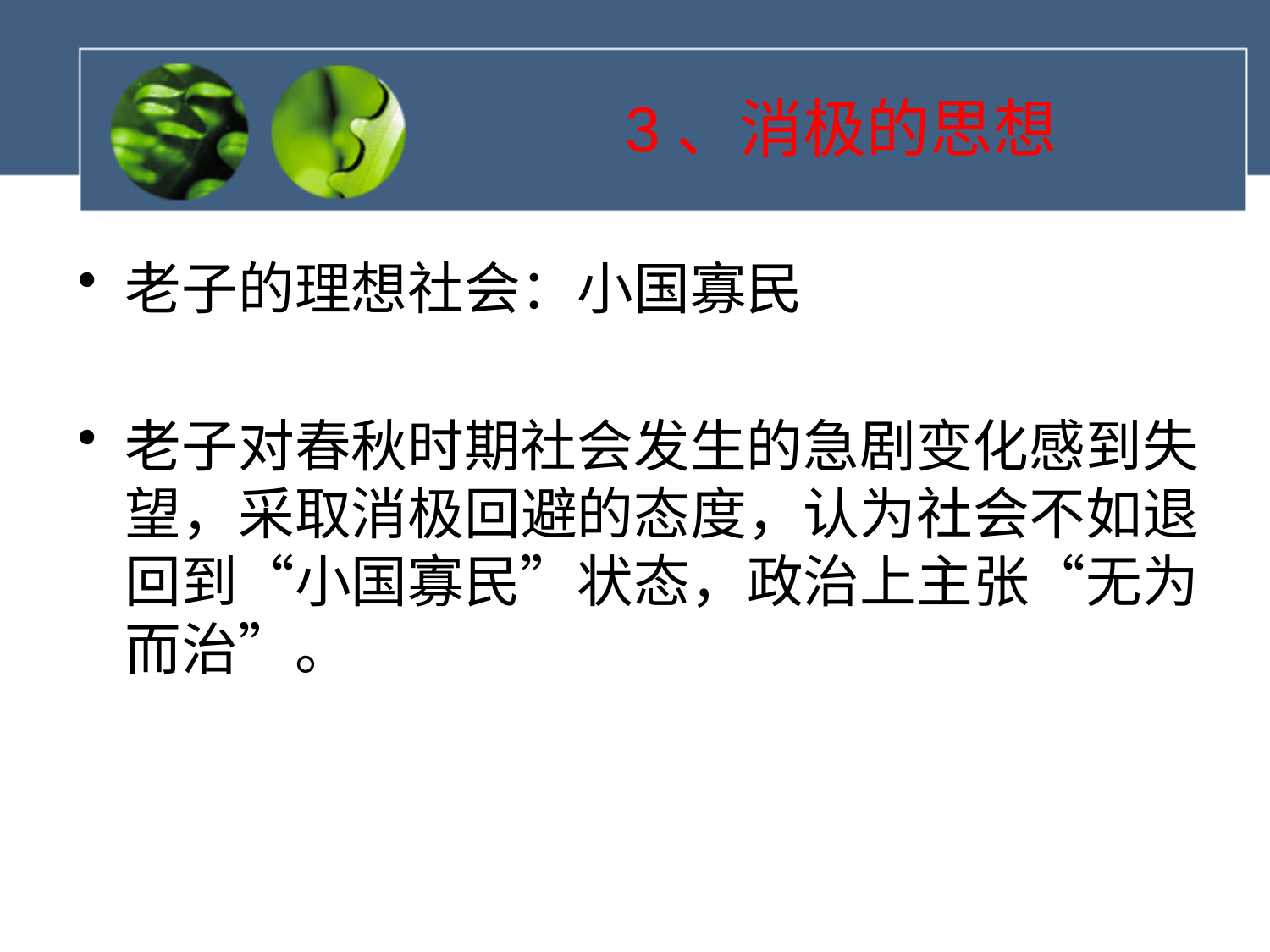

# 3、消极的思想
老子的理想社会：小国寡民

老子对春秋时期社会发生的急剧变化感到失望，采取消极回避的态度，认为社会不如退回到“小国寡民”状态，政治上主张“无为而治”。